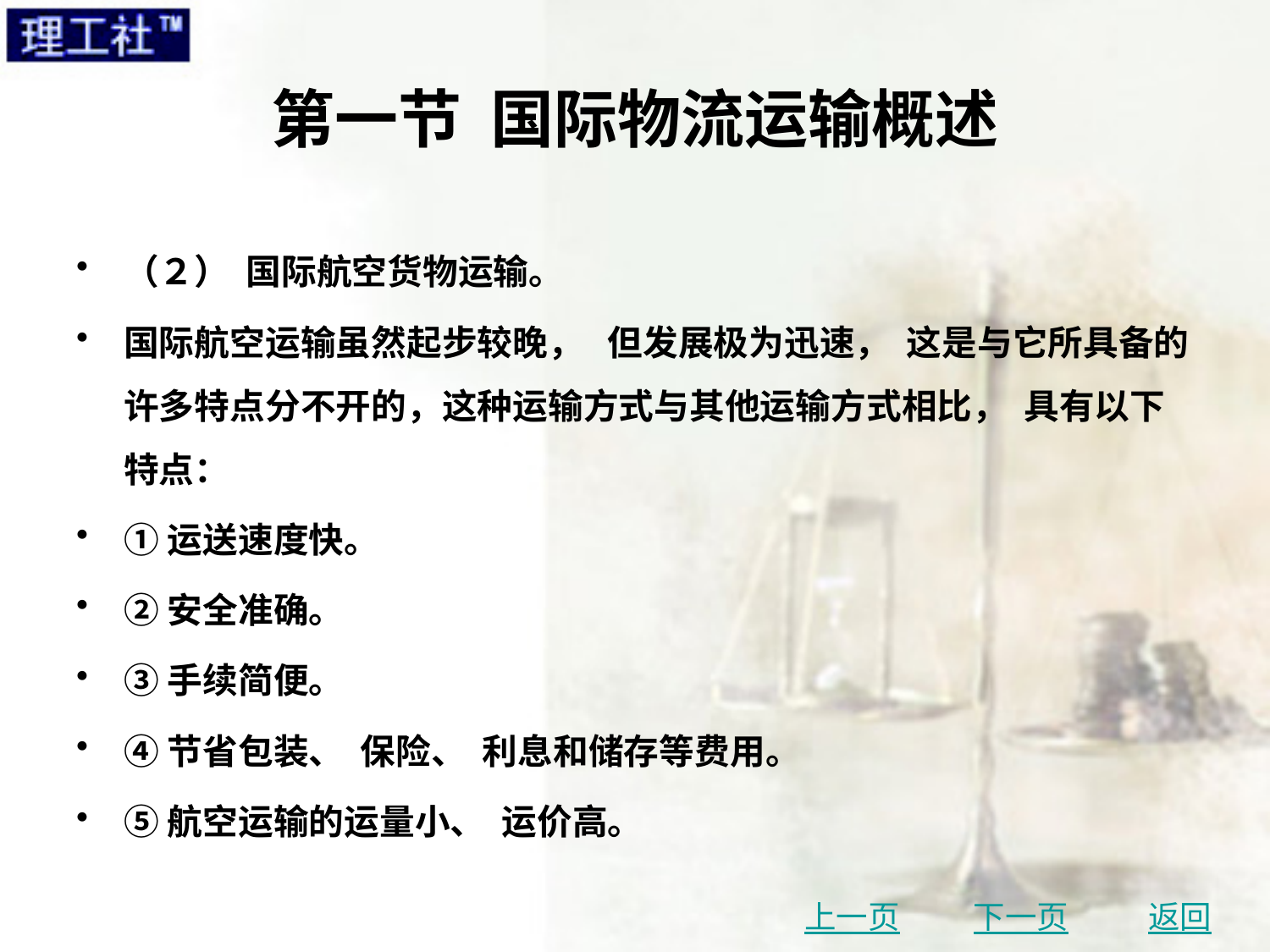

# 第一节  国际物流运输概述
（２）  国际航空货物运输。
国际航空运输虽然起步较晚，   但发展极为迅速，  这是与它所具备的许多特点分不开的，这种运输方式与其他运输方式相比，  具有以下特点：
①运送速度快。
②安全准确。
③手续简便。
④节省包装、  保险、  利息和储存等费用。
⑤航空运输的运量小、  运价高。

上一页
下一页
返回